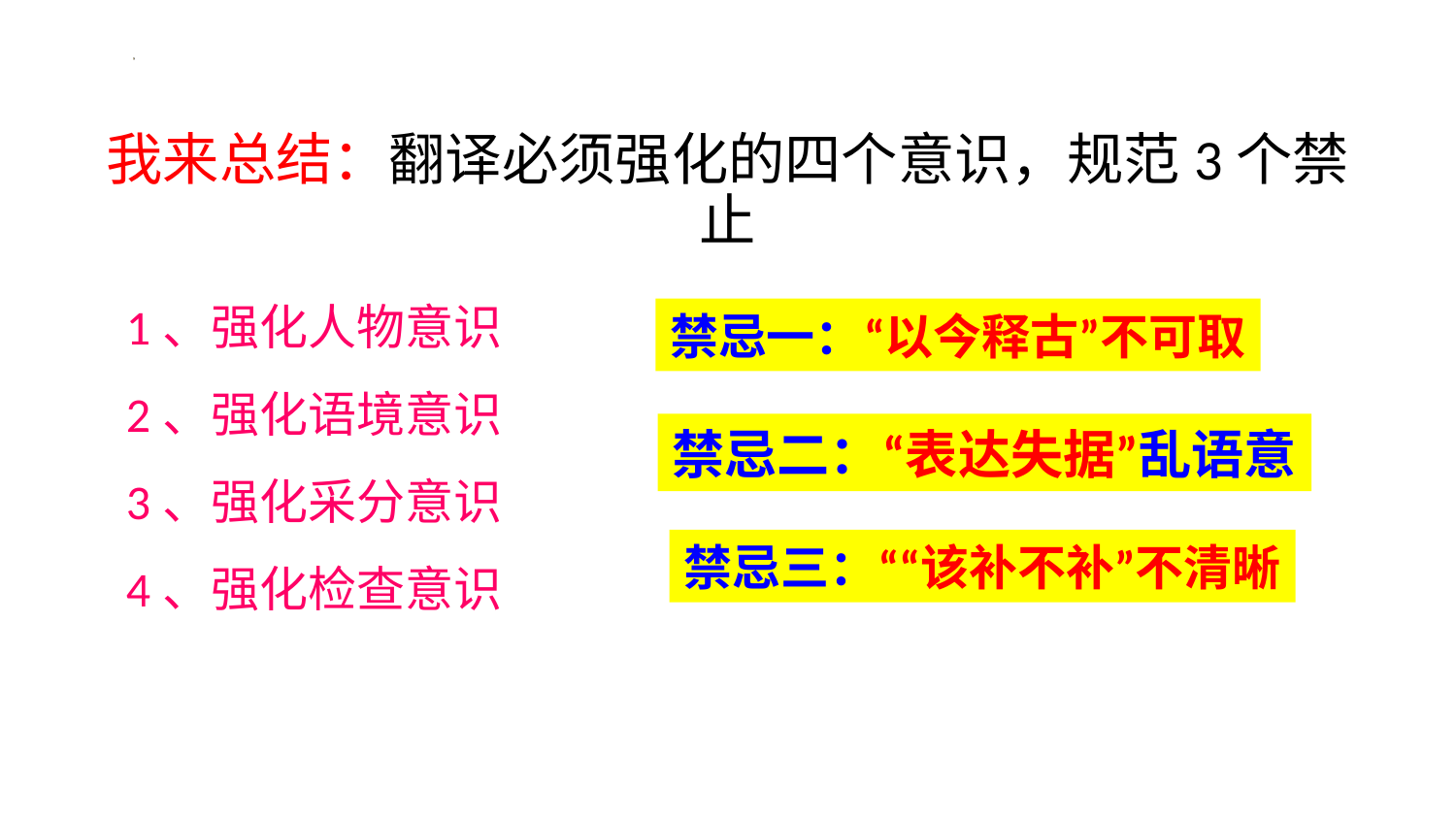

# 我来总结：翻译必须强化的四个意识，规范3个禁止
1、强化人物意识
2、强化语境意识
3、强化采分意识
4、强化检查意识
禁忌一：“以今释古”不可取
禁忌二：“表达失据”乱语意
禁忌三：““该补不补”不清晰